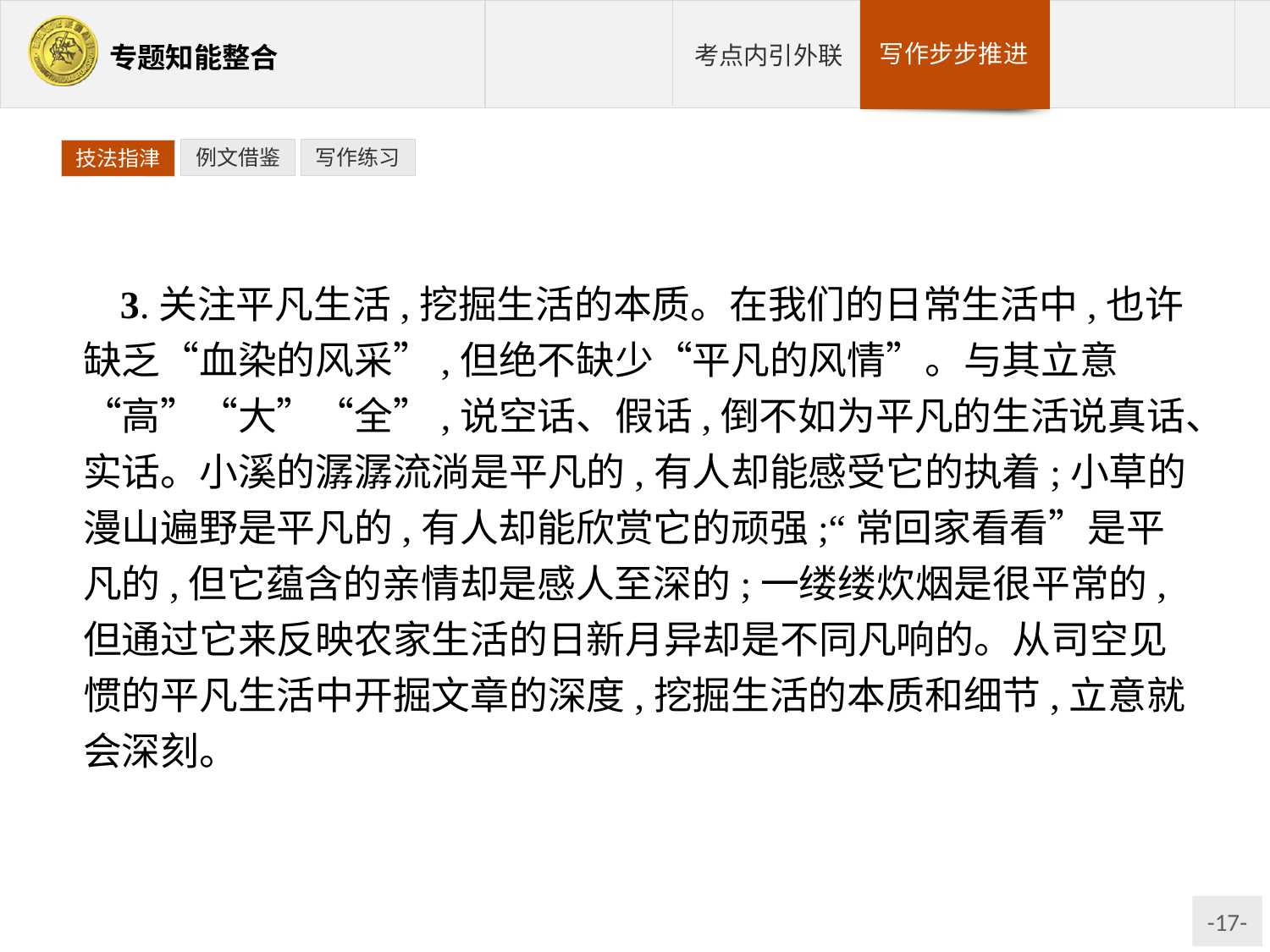

例文借鉴
写作练习
技法指津
3.关注平凡生活,挖掘生活的本质。在我们的日常生活中,也许缺乏“血染的风采”,但绝不缺少“平凡的风情”。与其立意“高”“大”“全”,说空话、假话,倒不如为平凡的生活说真话、实话。小溪的潺潺流淌是平凡的,有人却能感受它的执着;小草的漫山遍野是平凡的,有人却能欣赏它的顽强;“常回家看看”是平凡的,但它蕴含的亲情却是感人至深的;一缕缕炊烟是很平常的,但通过它来反映农家生活的日新月异却是不同凡响的。从司空见惯的平凡生活中开掘文章的深度,挖掘生活的本质和细节,立意就会深刻。